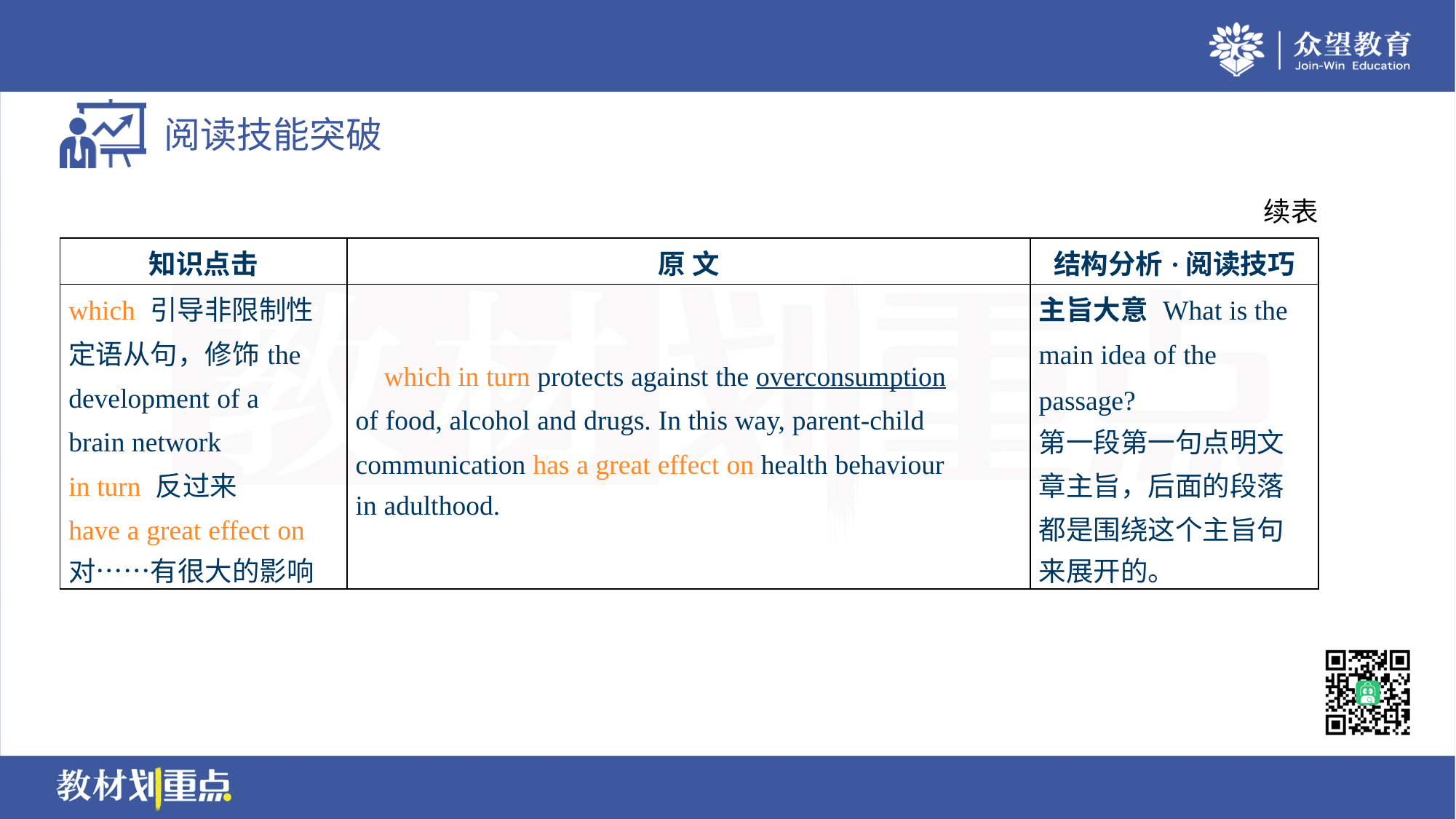

续表
| 知识点击 | 原 文 | 结构分析·阅读技巧 |
| --- | --- | --- |
| which 引导非限制性 定语从句，修饰the development of a brain network in turn 反过来 have a great effect on 对……有很大的影响 | which in turn protects against the overconsumption of food, alcohol and drugs. In this way, parent-child communication has a great effect on health behaviour in adulthood. | 主旨大意 What is the main idea of the passage? 第一段第一句点明文 章主旨，后面的段落 都是围绕这个主旨句 来展开的。 |